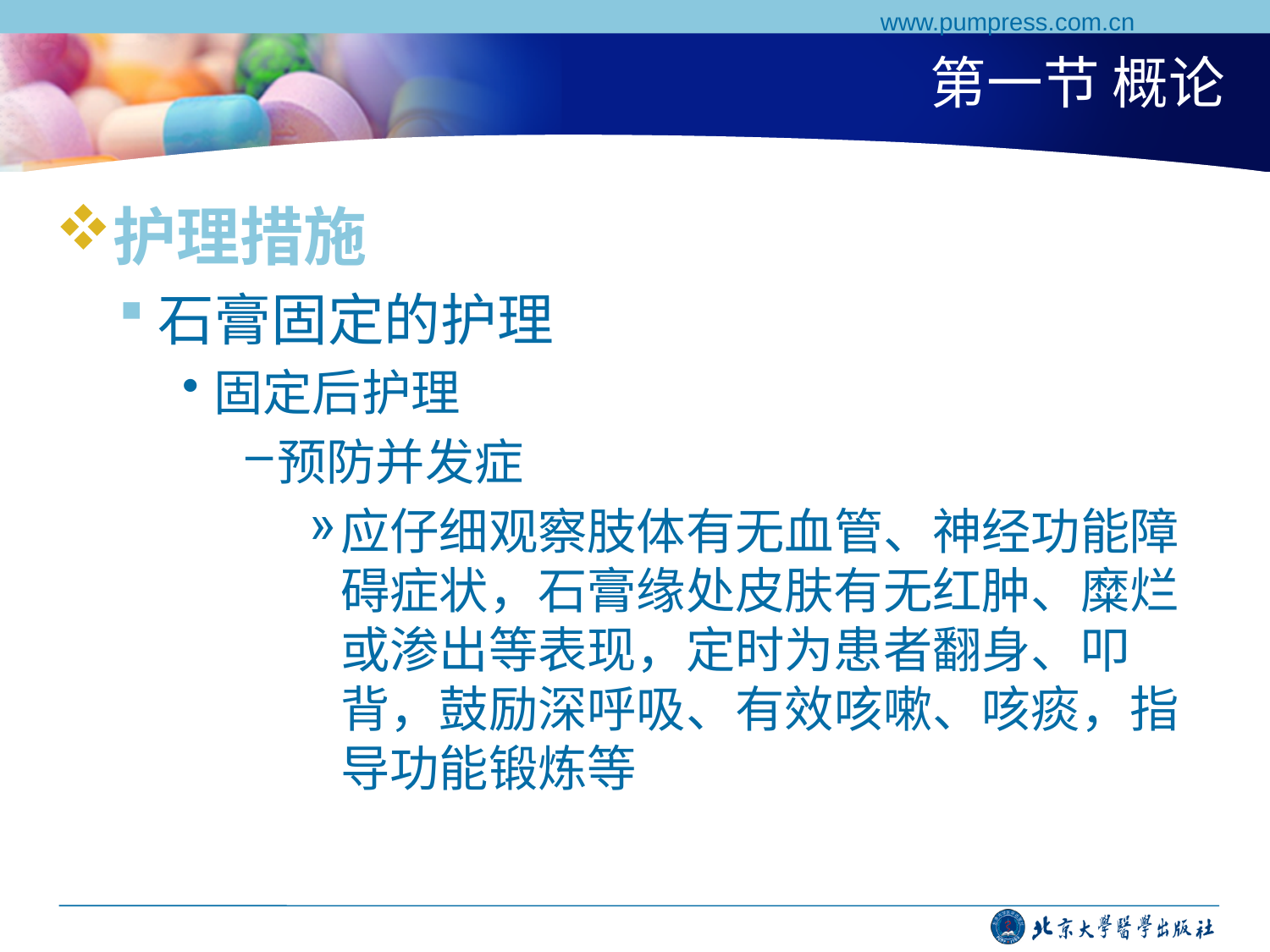

www.pumpress.com.cn
# 第一节 概论
护理措施
石膏固定的护理
固定后护理
预防并发症
应仔细观察肢体有无血管、神经功能障碍症状，石膏缘处皮肤有无红肿、糜烂或渗出等表现，定时为患者翻身、叩背，鼓励深呼吸、有效咳嗽、咳痰，指导功能锻炼等